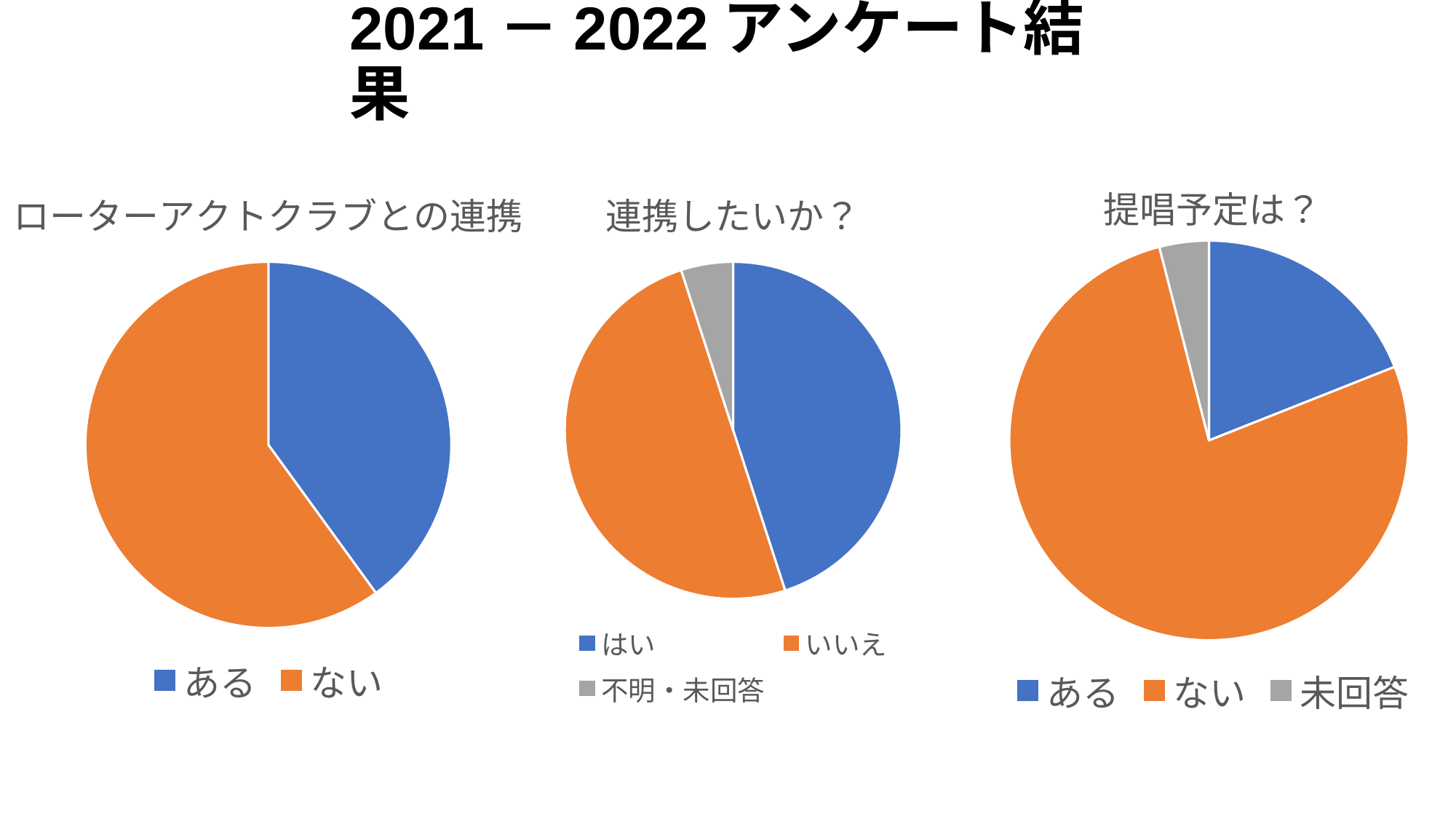

# 2021－2022アンケート結果

### Chart: 提唱予定は？

| Category |  |
|---|---|
| ある | 19.0 |
| ない | 77.0 |
| 未回答 | 4.0 |

### Chart: ローターアクトクラブとの連携

| Category |  |
|---|---|
| ある | 40.0 |
| ない | 60.0 |

### Chart: 連携したいか？

| Category |  |
|---|---|
| はい | 45.0 |
| いいえ | 50.0 |
| 不明・未回答 | 5.0 |